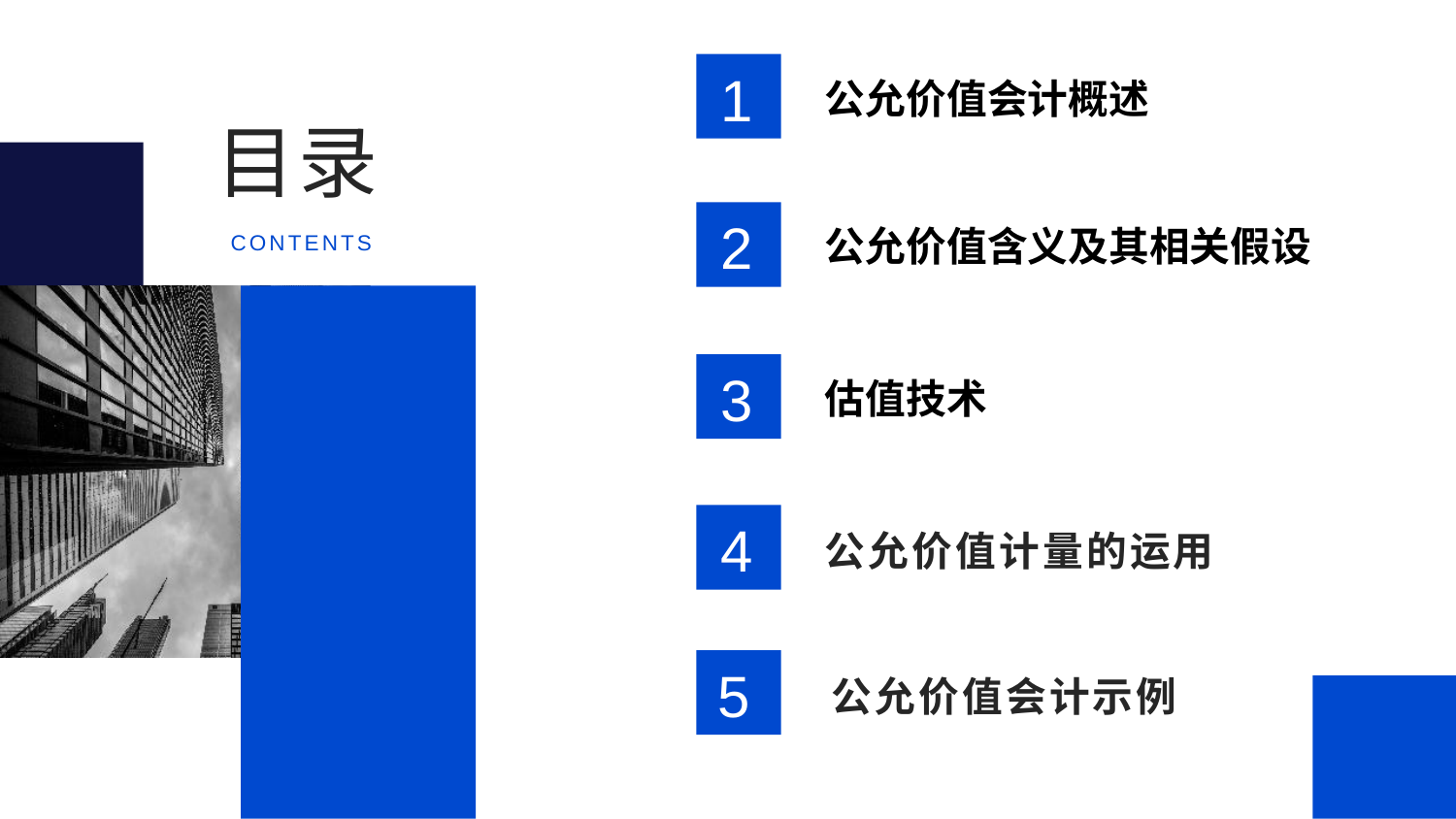

1
公允价值会计概述
目录

2
公允价值含义及其相关假设
CONTENTS

3
估值技术

4
公允价值计量的运用

5
公允价值会计示例